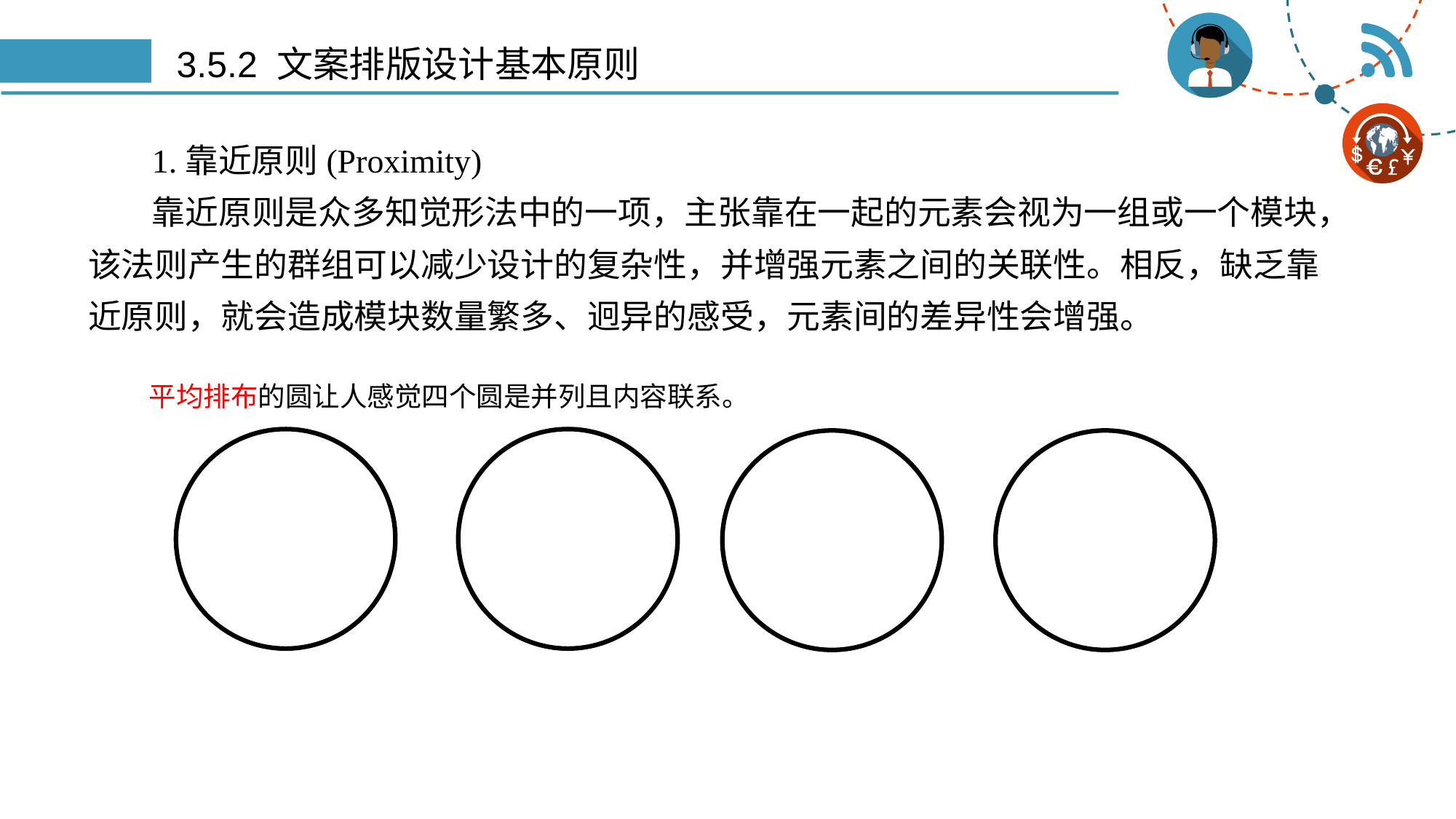

# 3.5.2 文案排版设计基本原则
1.靠近原则(Proximity)
靠近原则是众多知觉形法中的一项，主张靠在一起的元素会视为一组或一个模块，该法则产生的群组可以减少设计的复杂性，并增强元素之间的关联性。相反，缺乏靠近原则，就会造成模块数量繁多、迥异的感受，元素间的差异性会增强。
平均排布的圆让人感觉四个圆是并列且内容联系。